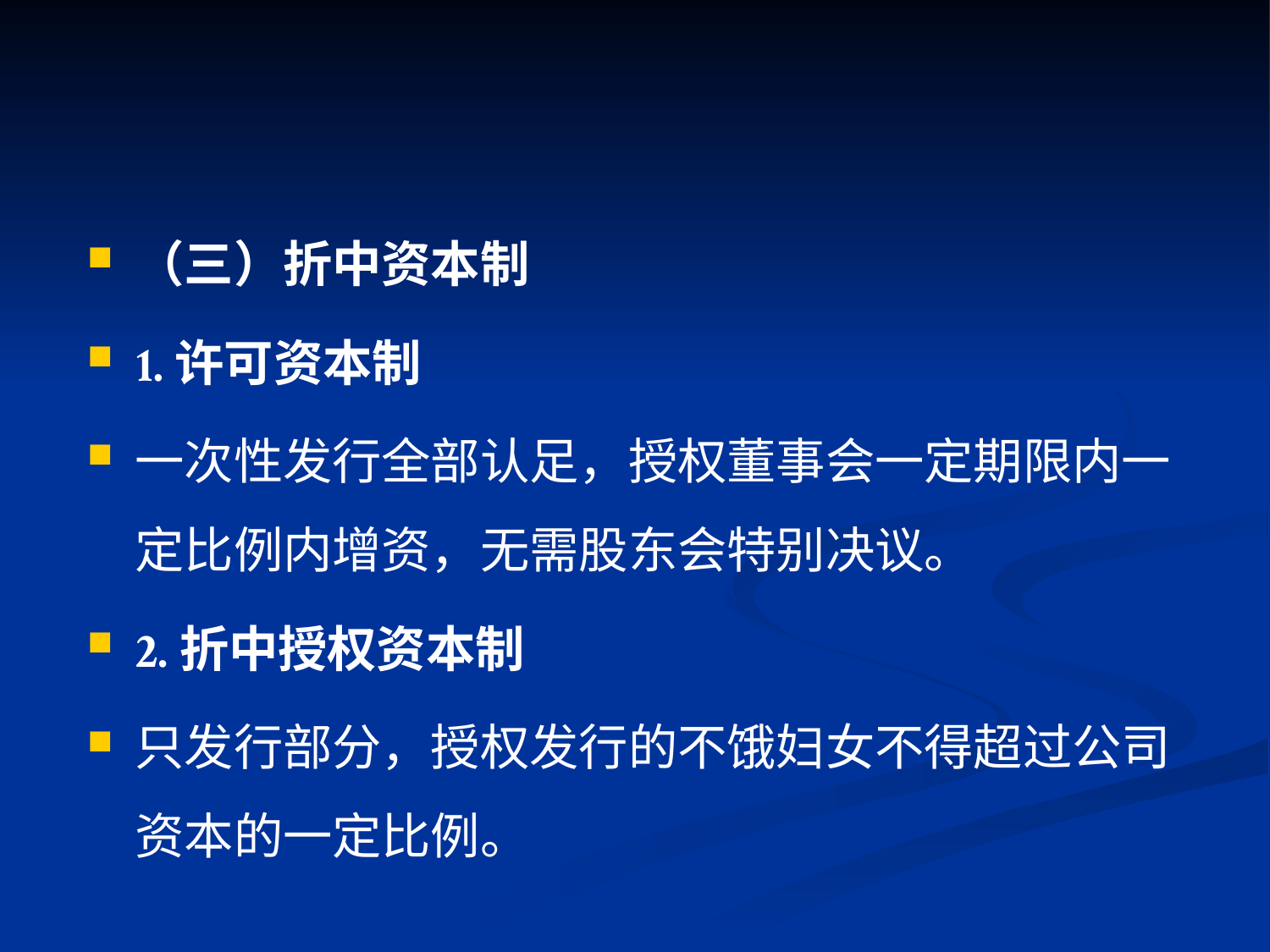

#
（三）折中资本制
1.许可资本制
一次性发行全部认足，授权董事会一定期限内一定比例内增资，无需股东会特别决议。
2.折中授权资本制
只发行部分，授权发行的不饿妇女不得超过公司资本的一定比例。